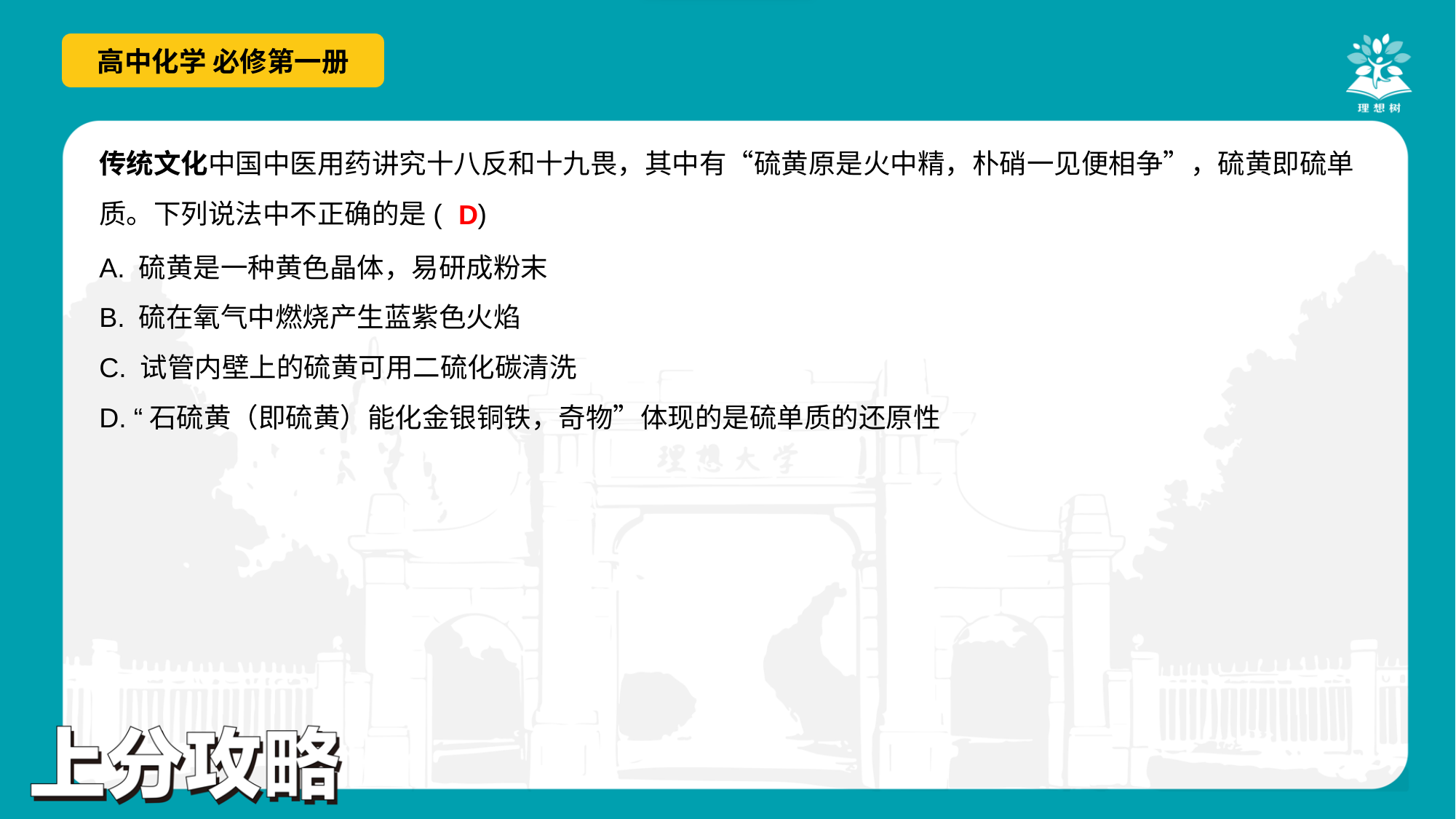

传统文化中国中医用药讲究十八反和十九畏，其中有“硫黄原是火中精，朴硝一见便相争”，硫黄即硫单
质。下列说法中不正确的是(     )
D
A. 硫黄是一种黄色晶体，易研成粉末
B. 硫在氧气中燃烧产生蓝紫色火焰
C. 试管内壁上的硫黄可用二硫化碳清洗
D. “石硫黄（即硫黄）能化金银铜铁，奇物”体现的是硫单质的还原性